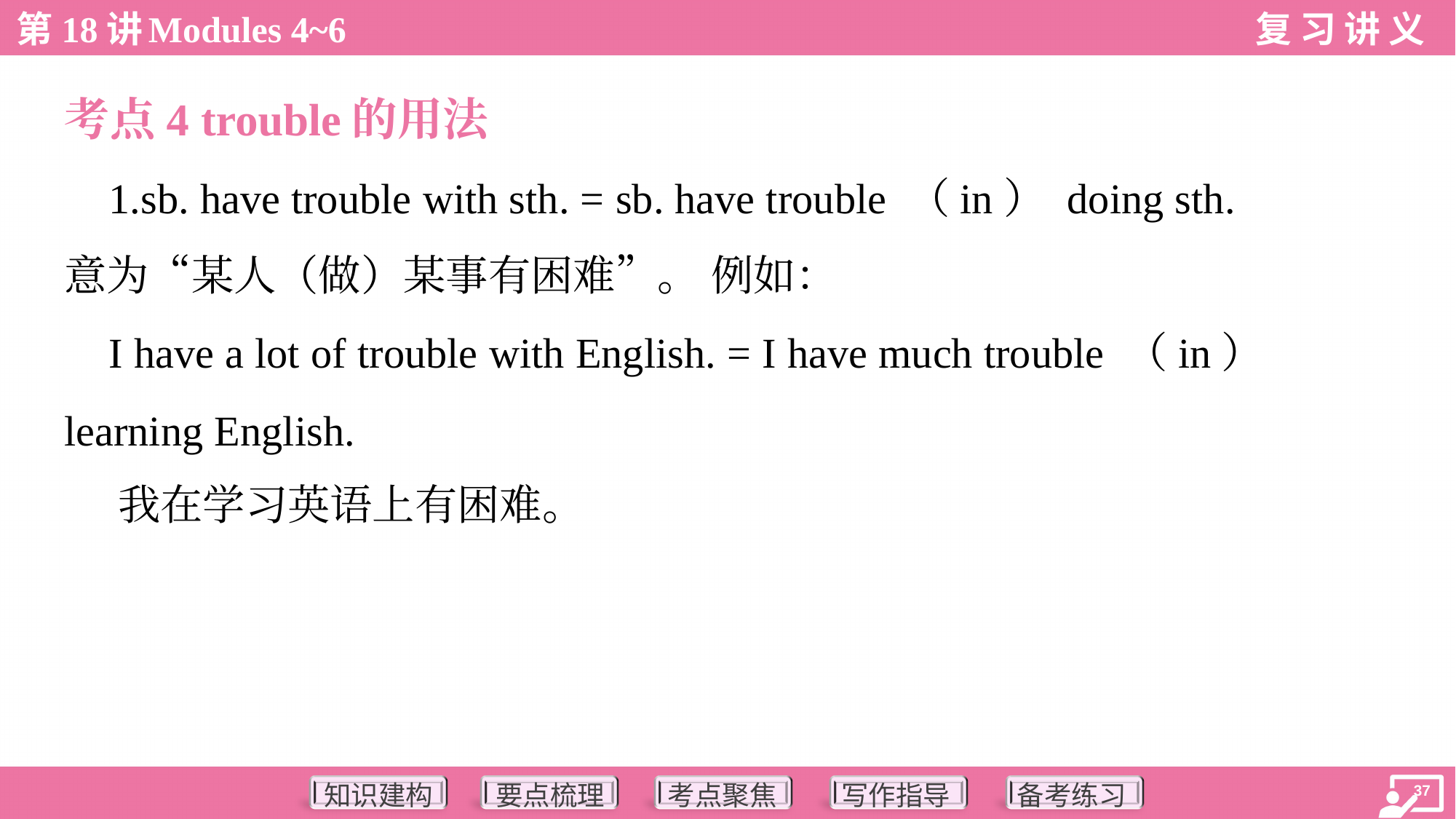

考点4 trouble的用法
    1.sb. have trouble with sth. = sb. have trouble （in） doing sth.
意为“某人（做）某事有困难”。 例如：
    I have a lot of trouble with English. = I have much trouble （in）
learning English.
    我在学习英语上有困难。